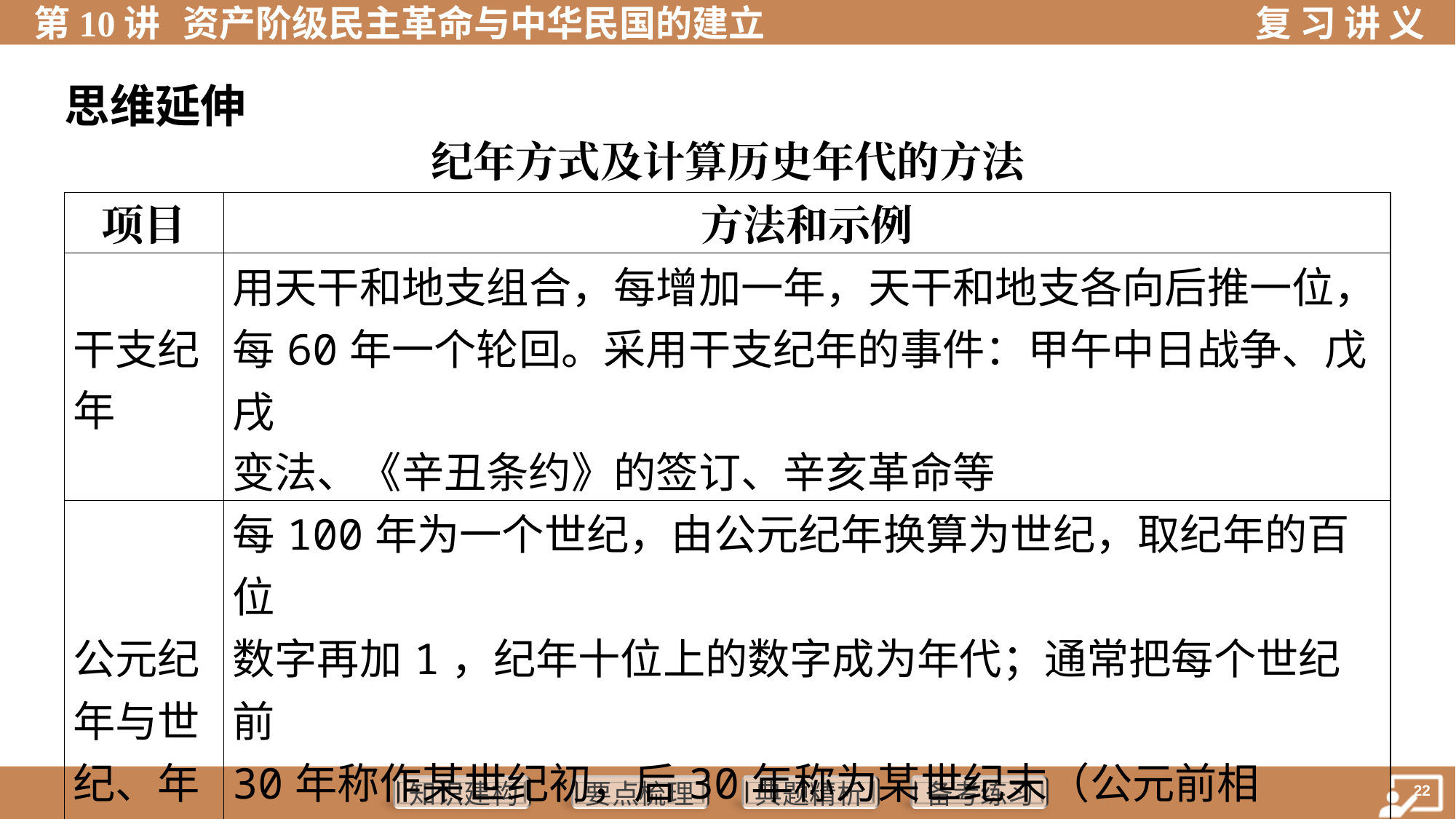

思维延伸
纪年方式及计算历史年代的方法
| 项目 | 方法和示例 |
| --- | --- |
| 干支纪 年 | 用天干和地支组合，每增加一年，天干和地支各向后推一位， 每60年一个轮回。采用干支纪年的事件：甲午中日战争、戊戌 变法、《辛丑条约》的签订、辛亥革命等 |
| 公元纪 年与世 纪、年 代的换 算 | 每100年为一个世纪，由公元纪年换算为世纪，取纪年的百位 数字再加1，纪年十位上的数字成为年代；通常把每个世纪前 30年称作某世纪初，后30年称为某世纪末（公元前相反）。如 1926年为20世纪20年代，1898年为19世纪末，公元前221年为 公元前3世纪末，公元前771年为公元前8世纪初 |